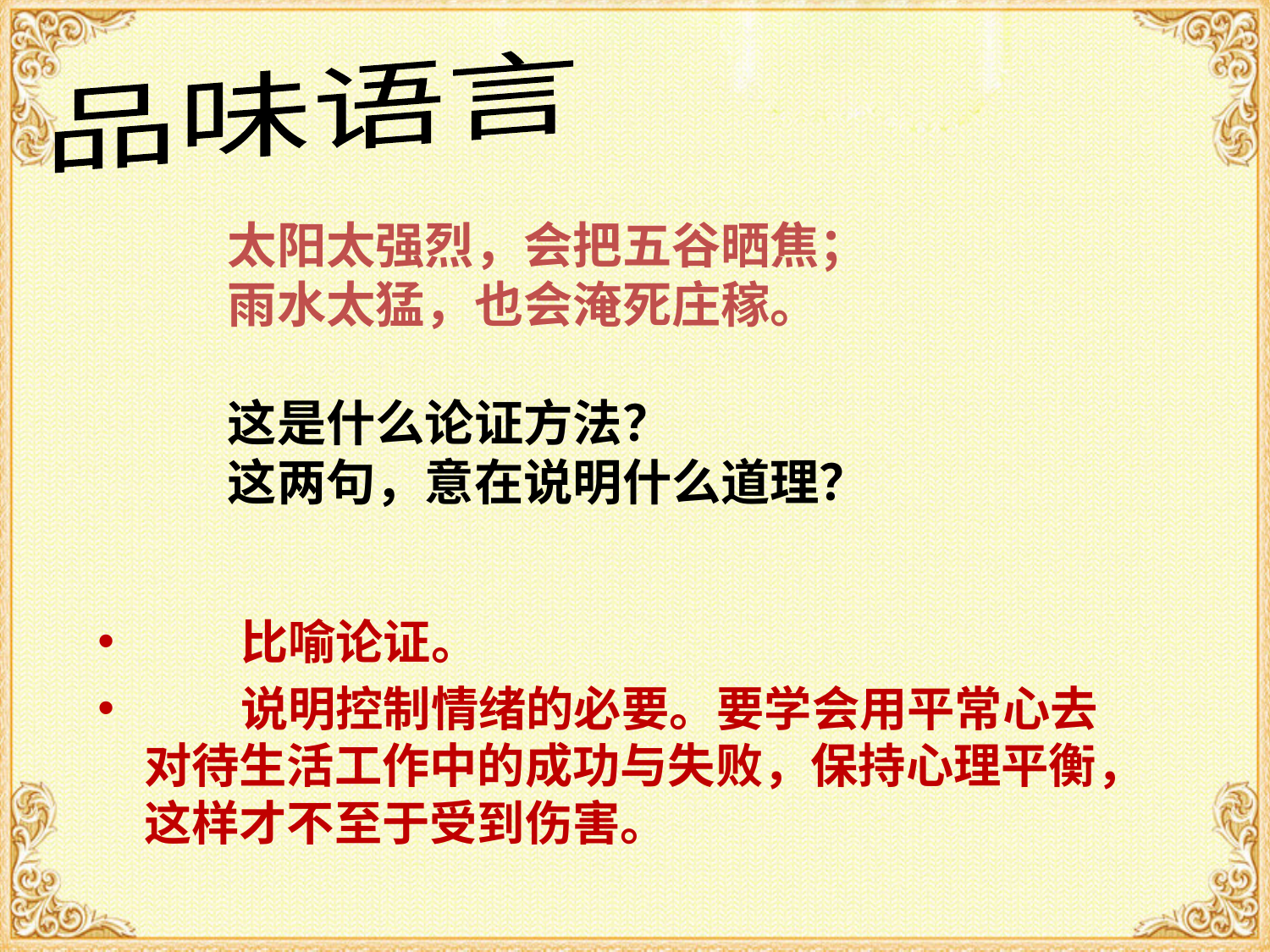

品味语言
# 太阳太强烈，会把五谷晒焦； 雨水太猛，也会淹死庄稼。 这是什么论证方法？ 这两句，意在说明什么道理？
        比喻论证。
        说明控制情绪的必要。要学会用平常心去对待生活工作中的成功与失败，保持心理平衡，这样才不至于受到伤害。